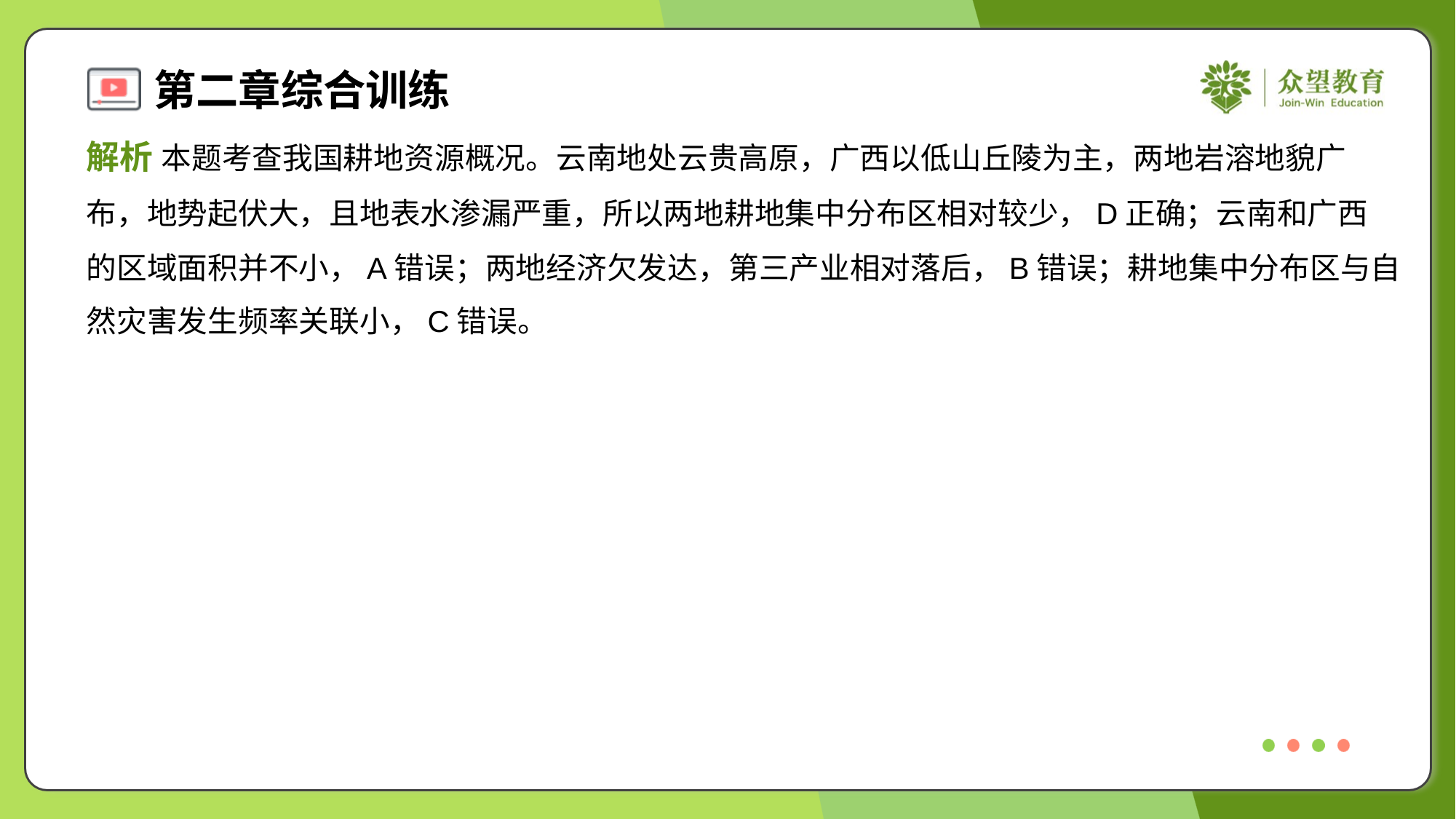

解析 本题考查我国耕地资源概况。云南地处云贵高原，广西以低山丘陵为主，两地岩溶地貌广
布，地势起伏大，且地表水渗漏严重，所以两地耕地集中分布区相对较少，D正确；云南和广西
的区域面积并不小，A错误；两地经济欠发达，第三产业相对落后，B错误；耕地集中分布区与自
然灾害发生频率关联小，C错误。